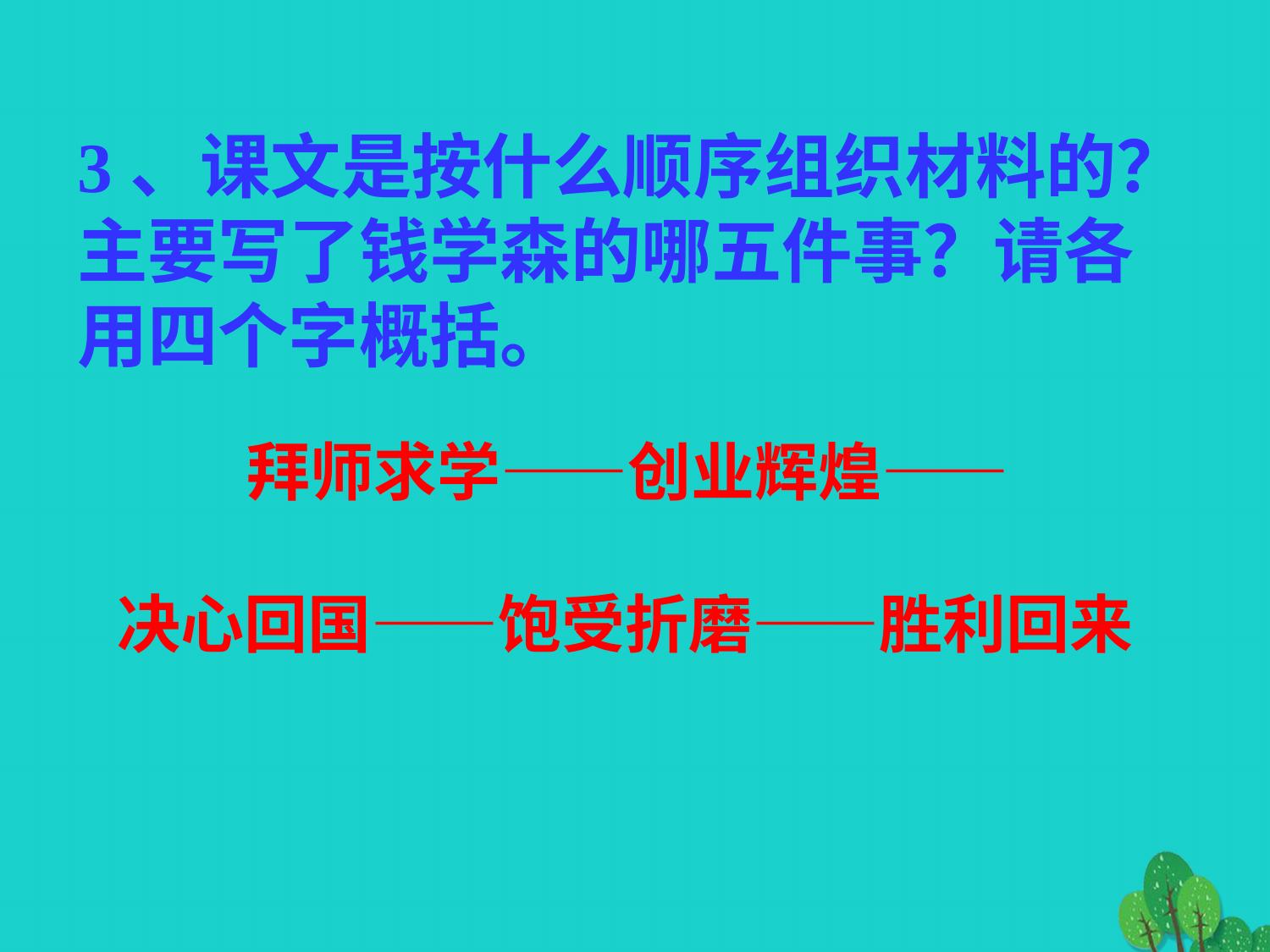

3、课文是按什么顺序组织材料的？主要写了钱学森的哪五件事？请各用四个字概括。

         拜师求学——创业辉煌——

决心回国——饱受折磨——胜利回来